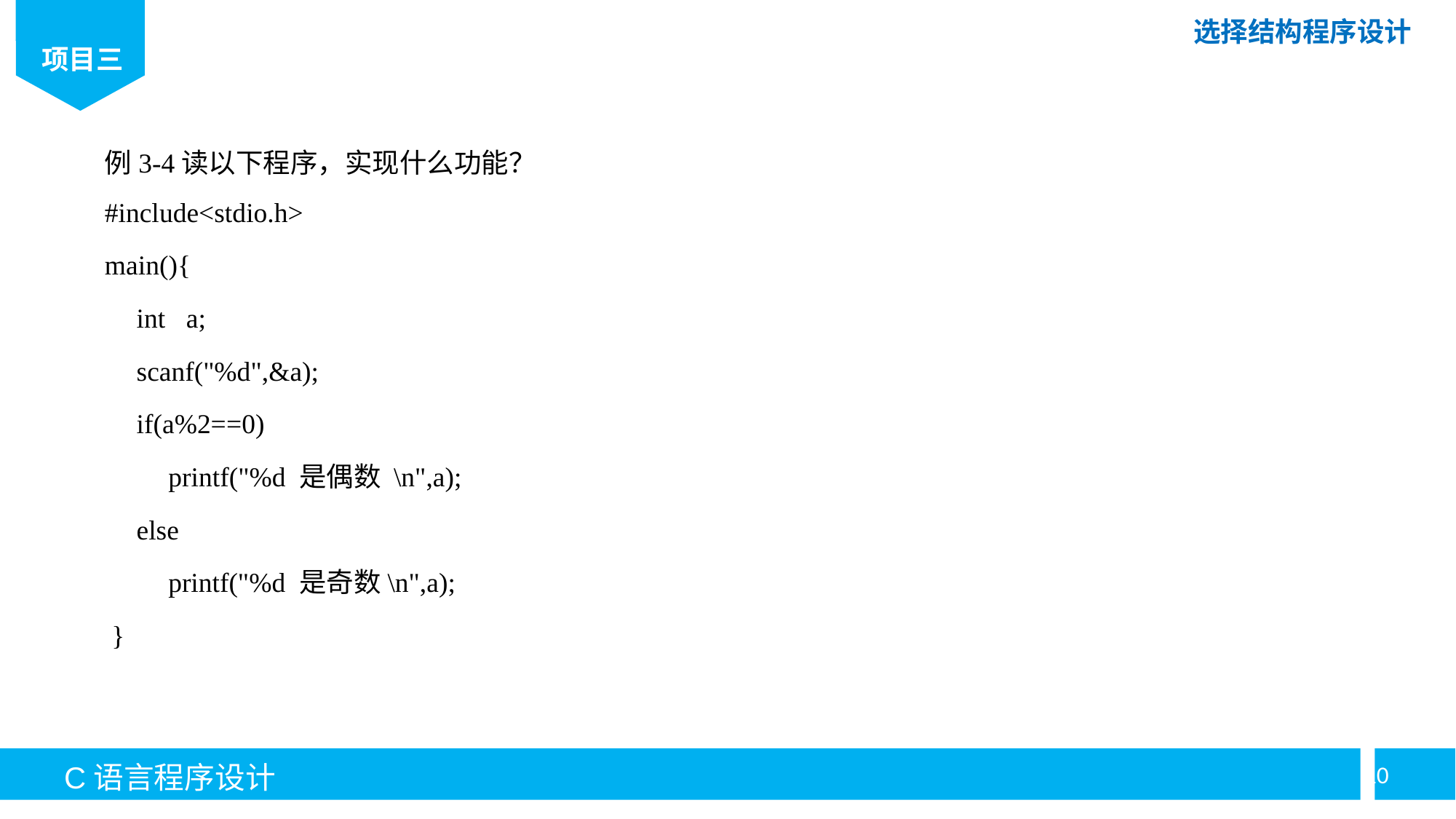

例3-4读以下程序，实现什么功能？
#include<stdio.h>
main(){
int   a;
scanf("%d",&a);
if(a%2==0)
printf("%d 是偶数 \n",a);
else
printf("%d 是奇数\n",a);
 }